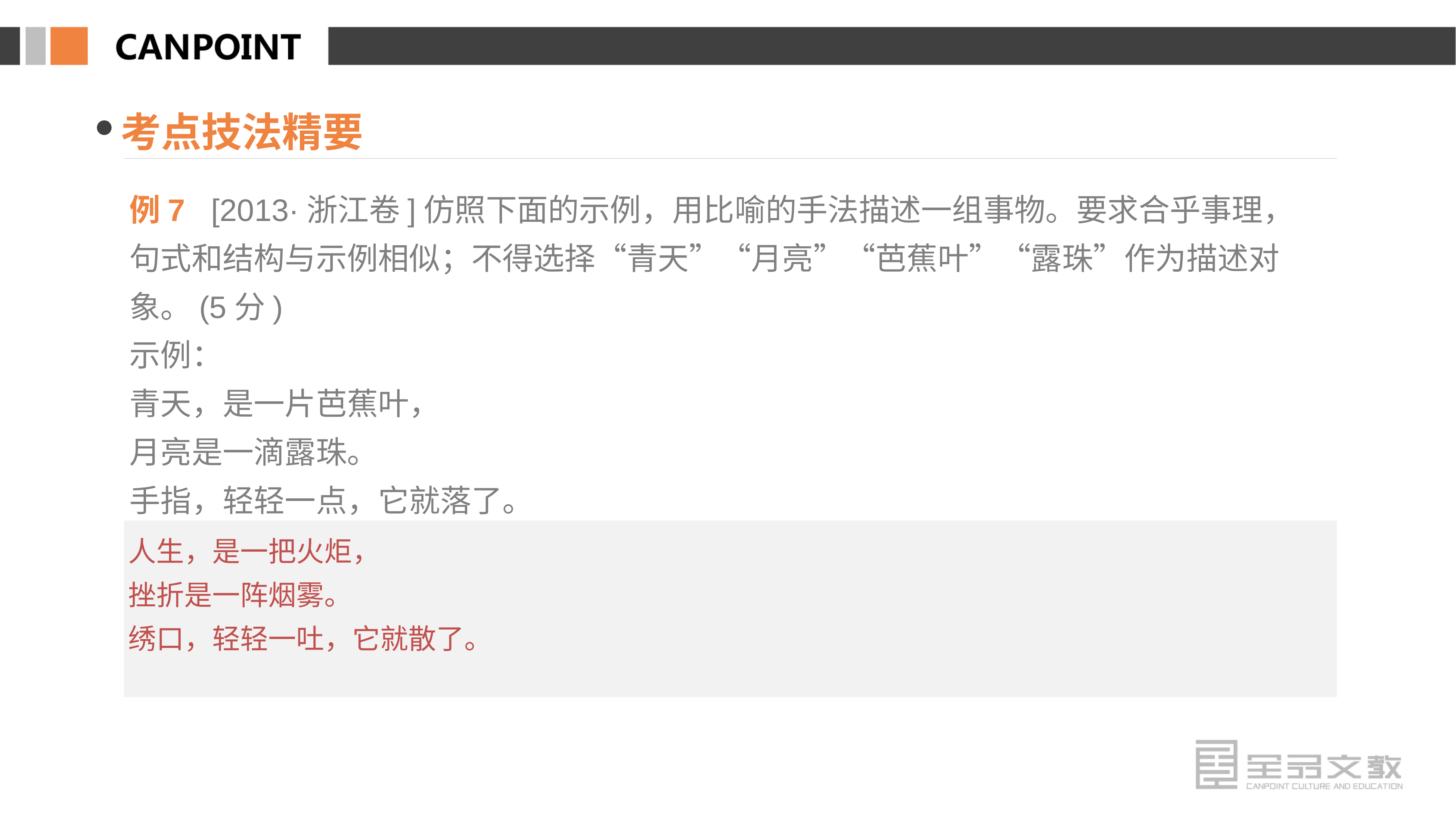

考点技法精要

例7   [2013·浙江卷]仿照下面的示例，用比喻的手法描述一组事物。要求合乎事理，句式和结构与示例相似；不得选择“青天”“月亮”“芭蕉叶”“露珠”作为描述对象。(5分)
示例：
青天，是一片芭蕉叶，
月亮是一滴露珠。
手指，轻轻一点，它就落了。

人生，是一把火炬，
挫折是一阵烟雾。
绣口，轻轻一吐，它就散了。